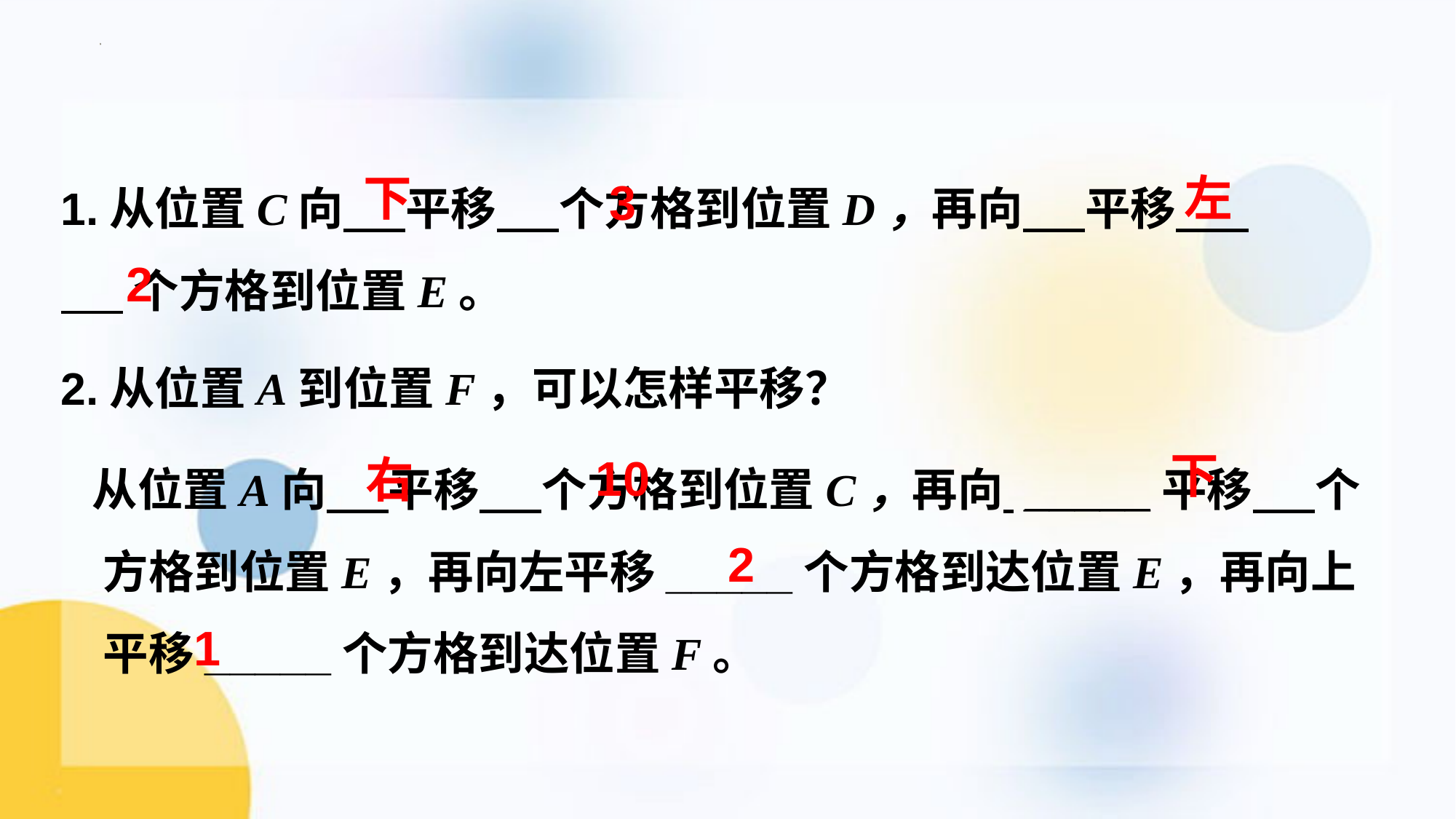

1.从位置C向      平移      个方格到位置D，再向      平移
      个方格到位置E。
下
左
3
2
2.从位置A到位置F，可以怎样平移？
  从位置A向      平移      个方格到位置C，再向 _____平移      个方格到位置E，再向左平移_____个方格到达位置E，再向上平移_____个方格到达位置F。
下
10
右
2
1